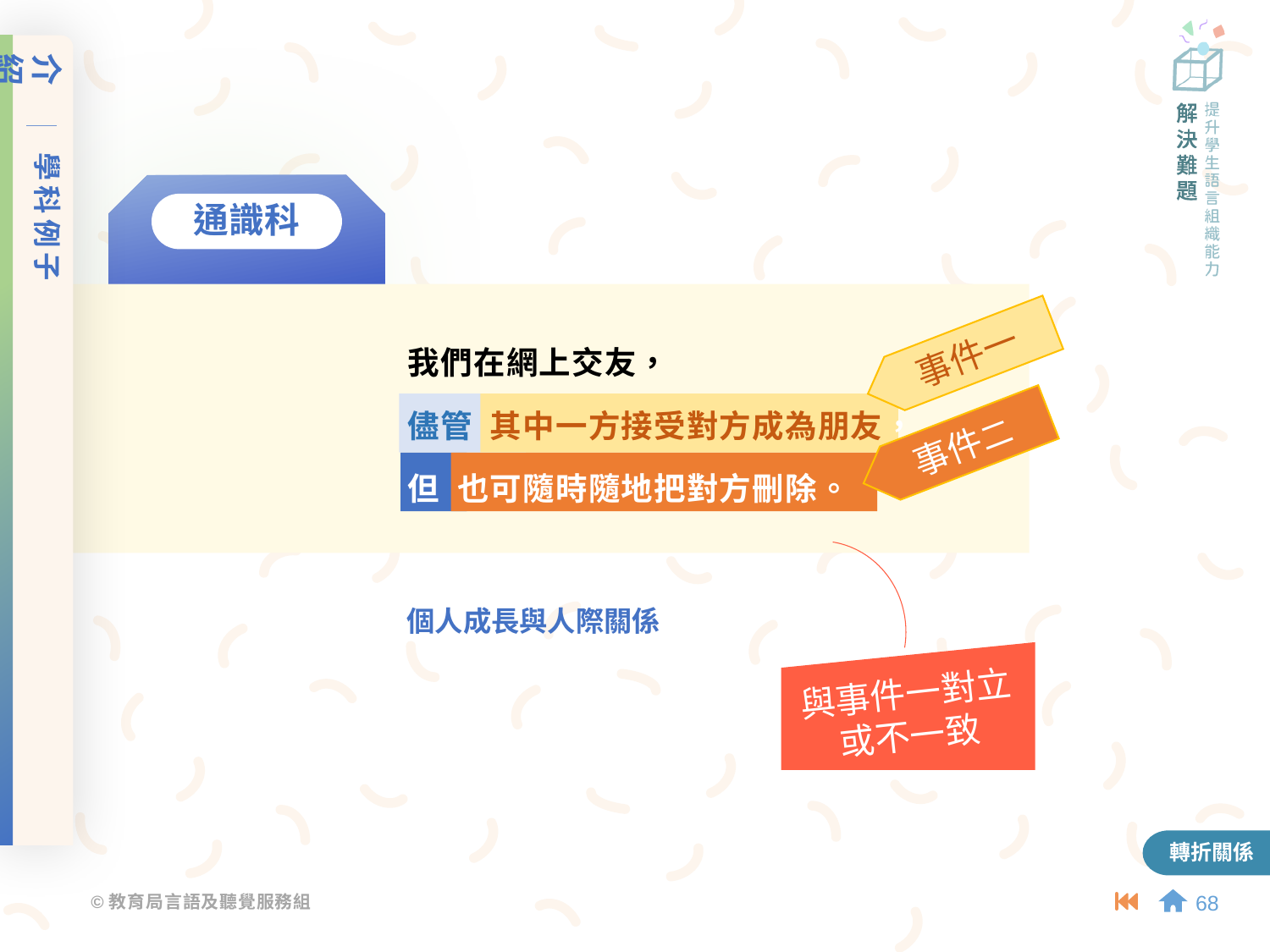

介紹
學科例子

與事件一對立
或不一致

通識科

我們在網上交友，
儘管  其中一方接受對方成為朋友，
但  也可隨時隨地把對方刪除。
事件一

事件二
個人成長與人際關係

轉折關係
68